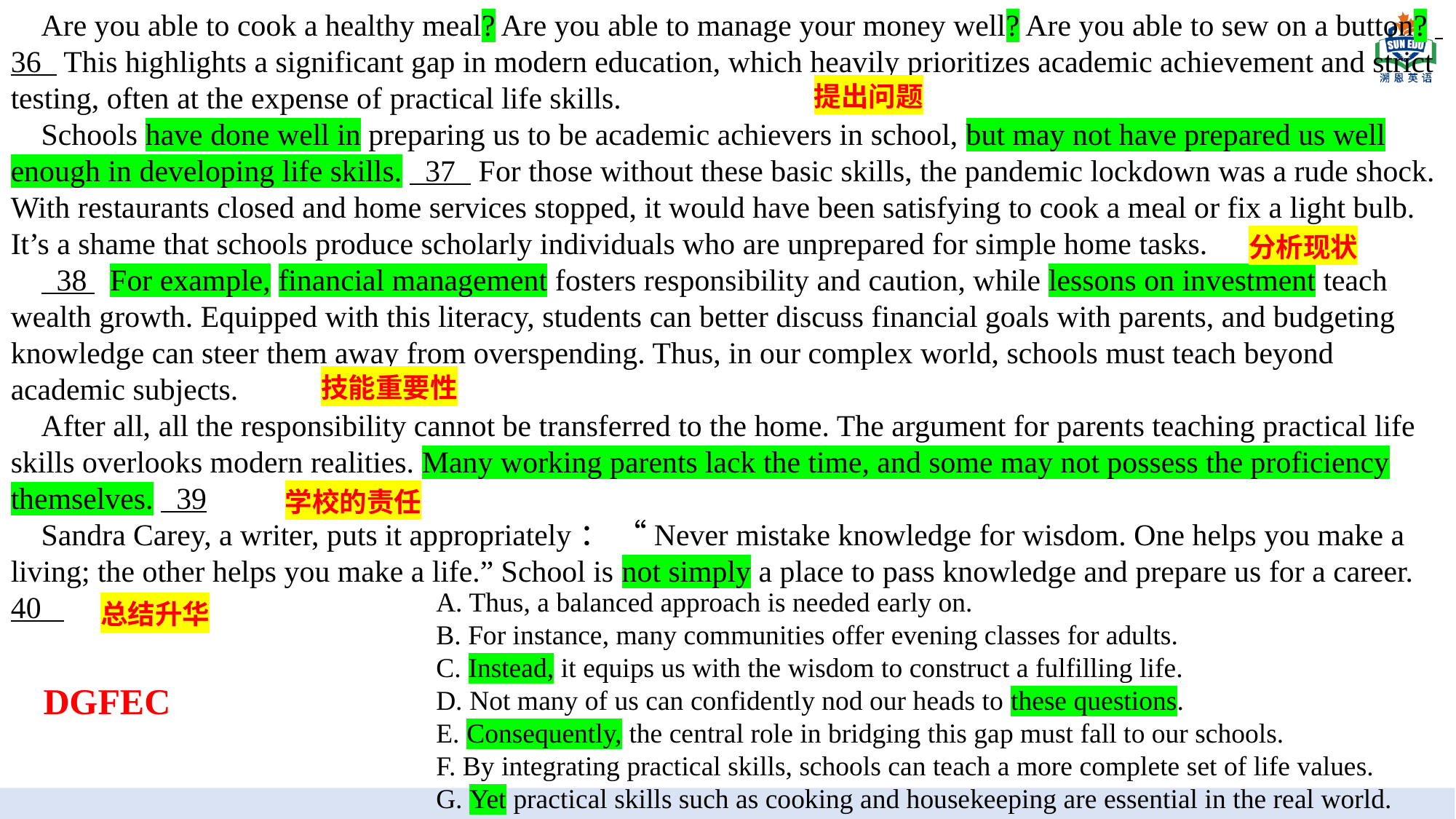

Are you able to cook a healthy meal? Are you able to manage your money well? Are you able to sew on a button?   36   This highlights a significant gap in modern education, which heavily prioritizes academic achievement and strict testing, often at the expense of practical life skills.
    Schools have done well in preparing us to be academic achievers in school, but may not have prepared us well enough in developing life skills.   37   For those without these basic skills, the pandemic lockdown was a rude shock. With restaurants closed and home services stopped, it would have been satisfying to cook a meal or fix a light bulb. It’s a shame that schools produce scholarly individuals who are unprepared for simple home tasks.
      38   For example, financial management fosters responsibility and caution, while lessons on investment teach wealth growth. Equipped with this literacy, students can better discuss financial goals with parents, and budgeting knowledge can steer them away from overspending. Thus, in our complex world, schools must teach beyond academic subjects.
    After all, all the responsibility cannot be transferred to the home. The argument for parents teaching practical life skills overlooks modern realities. Many working parents lack the time, and some may not possess the proficiency themselves.   39
    Sandra Carey, a writer, puts it appropriately： “Never mistake knowledge for wisdom. One helps you make a living; the other helps you make a life.” School is not simply a place to pass knowledge and prepare us for a career.   40
提出问题
分析现状
技能重要性
TRAVEL
学校的责任
A. Thus, a balanced approach is needed early on.
B. For instance, many communities offer evening classes for adults.
C. Instead, it equips us with the wisdom to construct a fulfilling life.
D. Not many of us can confidently nod our heads to these questions.
E. Consequently, the central role in bridging this gap must fall to our schools.
F. By integrating practical skills, schools can teach a more complete set of life values.
G. Yet practical skills such as cooking and housekeeping are essential in the real world.
总结升华
DGFEC